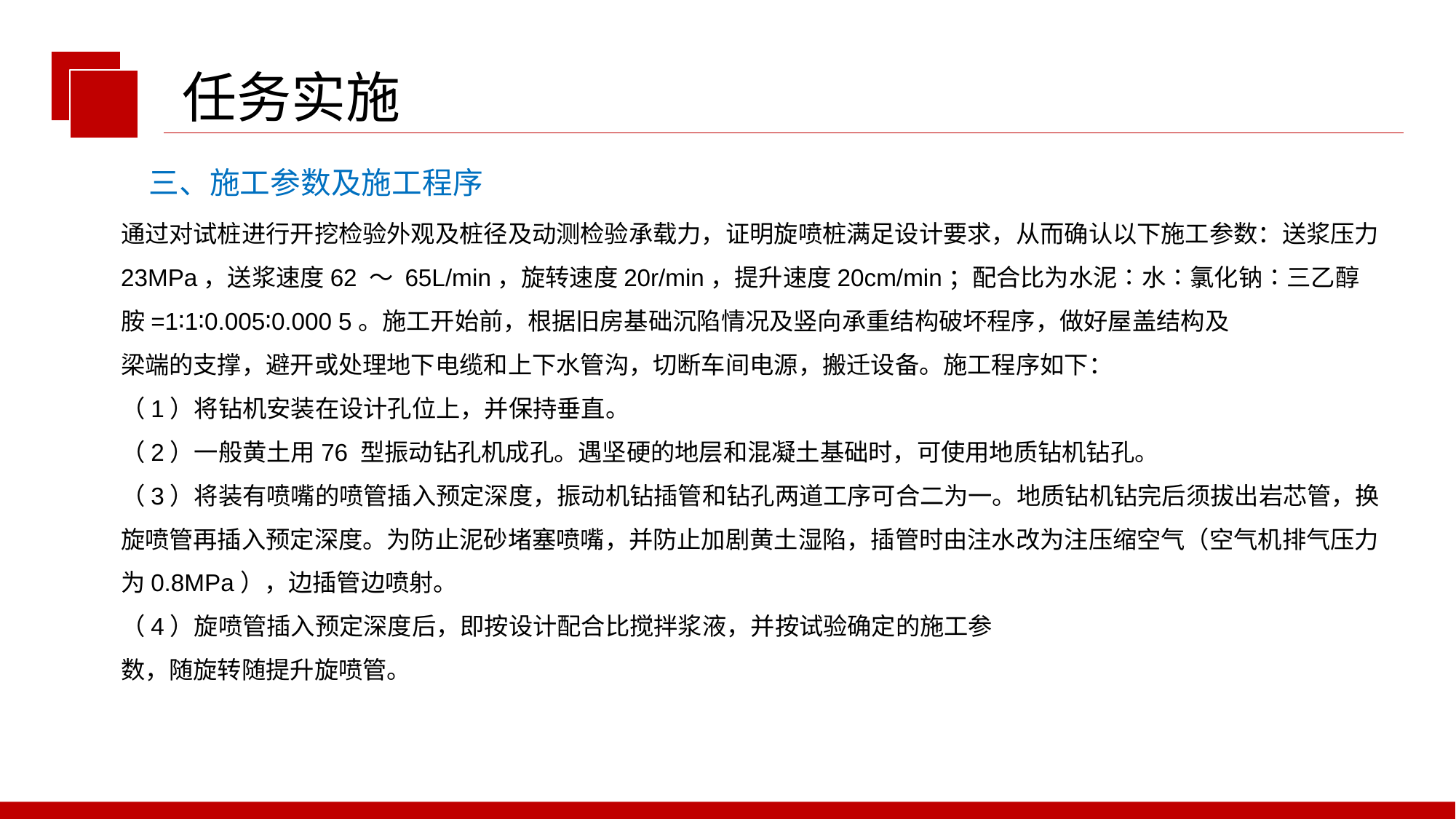

任务实施
三、施工参数及施工程序
通过对试桩进行开挖检验外观及桩径及动测检验承载力，证明旋喷桩满足设计要求，从而确认以下施工参数：送浆压力23MPa，送浆速度62 ～ 65L/min，旋转速度20r/min，提升速度20cm/min；配合比为水泥∶水∶氯化钠∶三乙醇胺=1∶1∶0.005∶0.000 5。施工开始前，根据旧房基础沉陷情况及竖向承重结构破坏程序，做好屋盖结构及
梁端的支撑，避开或处理地下电缆和上下水管沟，切断车间电源，搬迁设备。施工程序如下：
（1）将钻机安装在设计孔位上，并保持垂直。
（2）一般黄土用76 型振动钻孔机成孔。遇坚硬的地层和混凝土基础时，可使用地质钻机钻孔。
（3）将装有喷嘴的喷管插入预定深度，振动机钻插管和钻孔两道工序可合二为一。地质钻机钻完后须拔出岩芯管，换旋喷管再插入预定深度。为防止泥砂堵塞喷嘴，并防止加剧黄土湿陷，插管时由注水改为注压缩空气（空气机排气压力为0.8MPa），边插管边喷射。
（4）旋喷管插入预定深度后，即按设计配合比搅拌浆液，并按试验确定的施工参
数，随旋转随提升旋喷管。